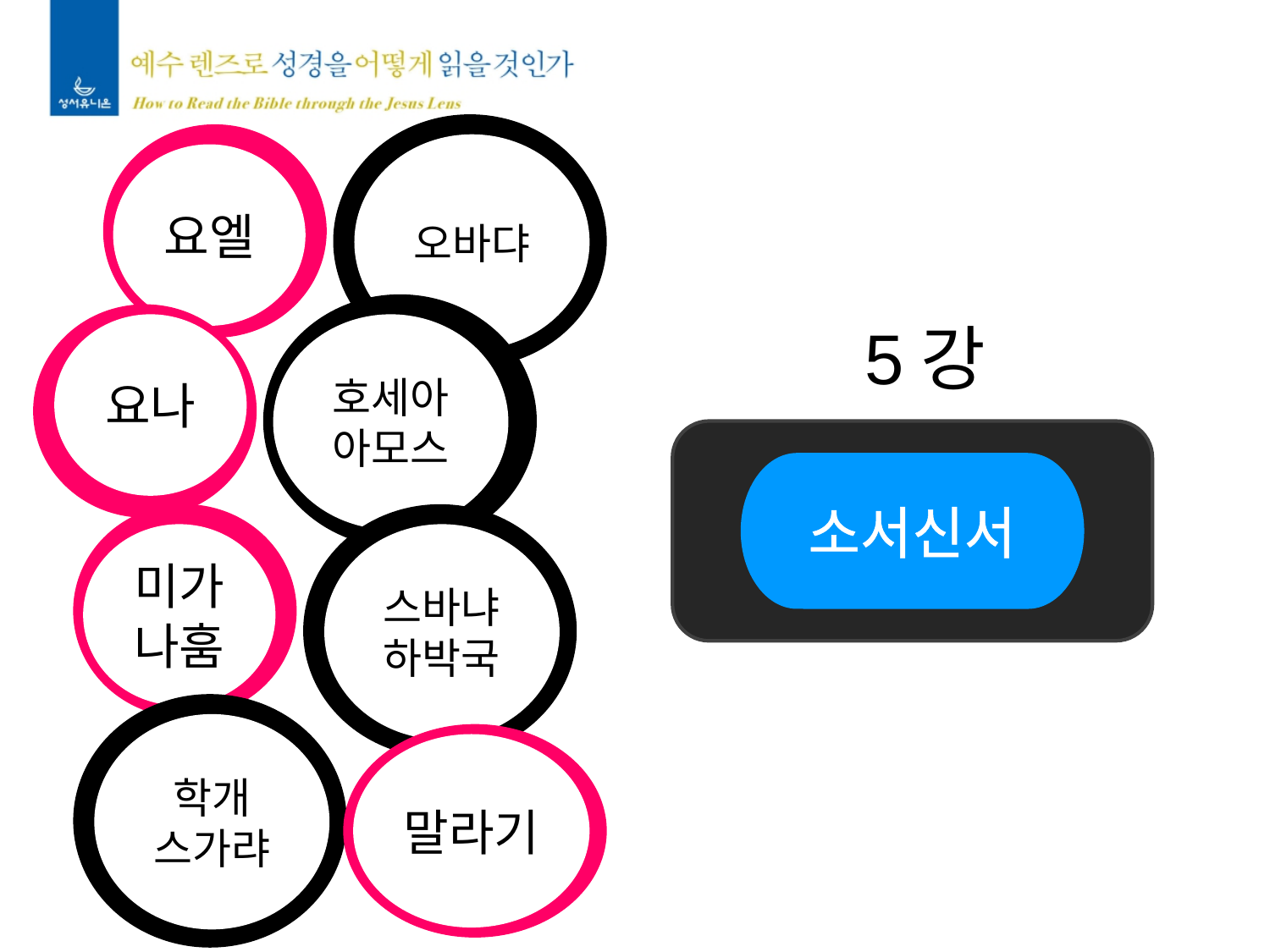

오바댜
요엘
5강

호세아
아모스
요나

소서신서

스바냐
하박국
미가
나훔

학개
스가랴

말라기